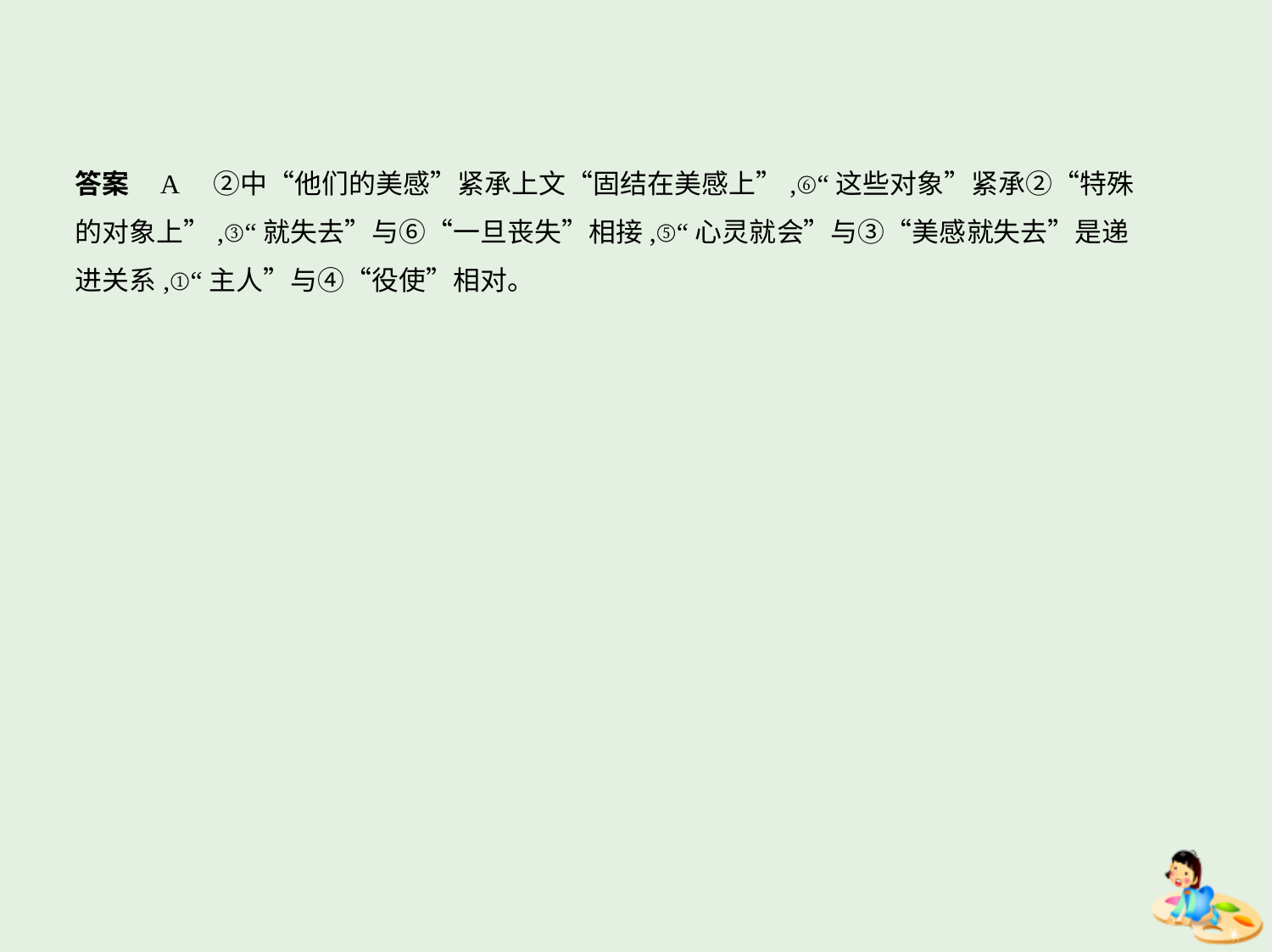

答案    A　②中“他们的美感”紧承上文“固结在美感上”,⑥“这些对象”紧承②“特殊
的对象上”,③“就失去”与⑥“一旦丧失”相接,⑤“心灵就会”与③“美感就失去”是递
进关系,①“主人”与④“役使”相对。